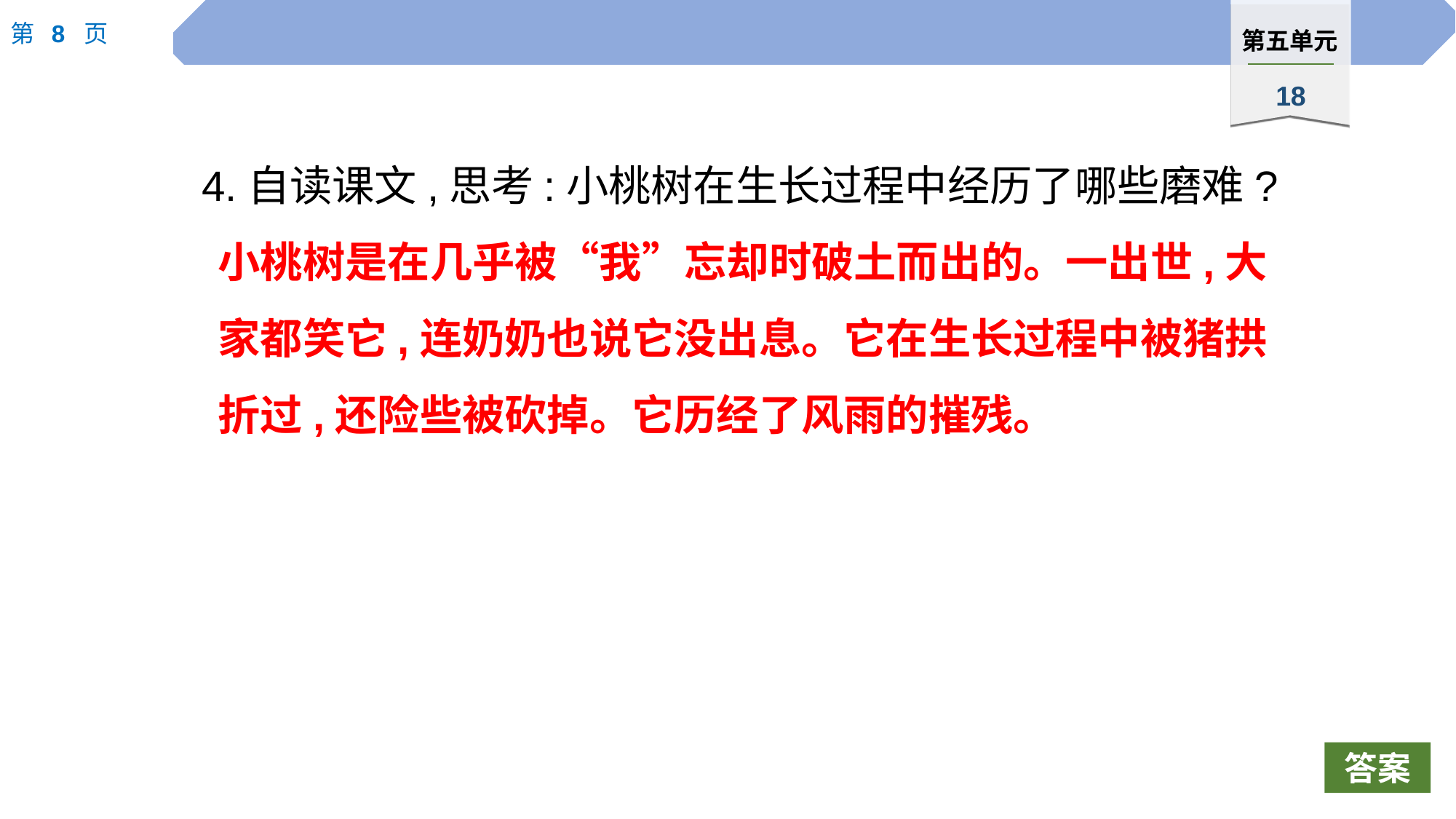

4.自读课文,思考:小桃树在生长过程中经历了哪些磨难?
小桃树是在几乎被“我”忘却时破土而出的。一出世,大家都笑它,连奶奶也说它没出息。它在生长过程中被猪拱折过,还险些被砍掉。它历经了风雨的摧残。
答案